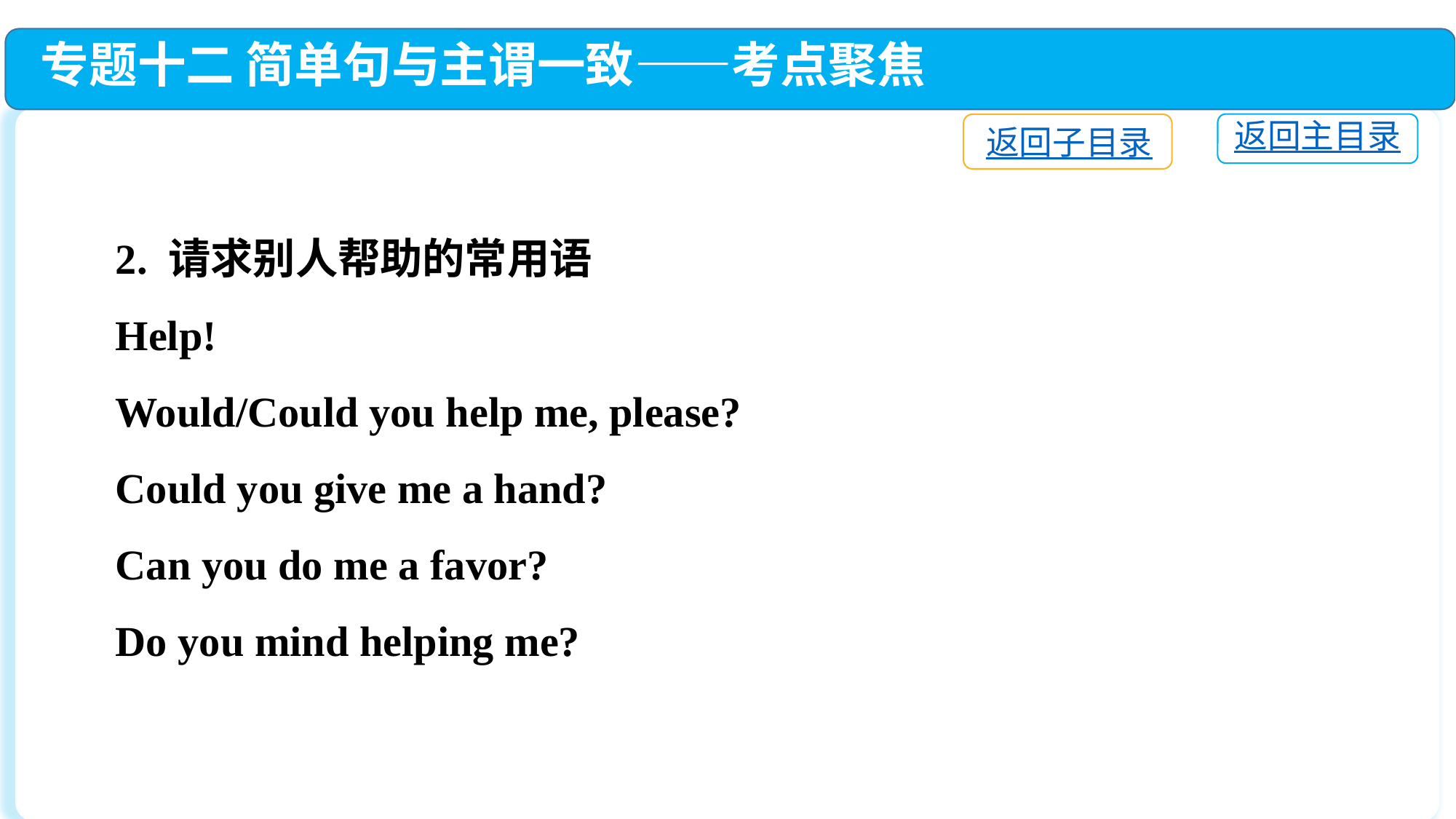

专题十二 简单句与主谓一致——考点聚焦

返回主目录

返回子目录
2. 请求别人帮助的常用语
Help!
Would/Could you help me, please?
Could you give me a hand?
Can you do me a favor?
Do you mind helping me?